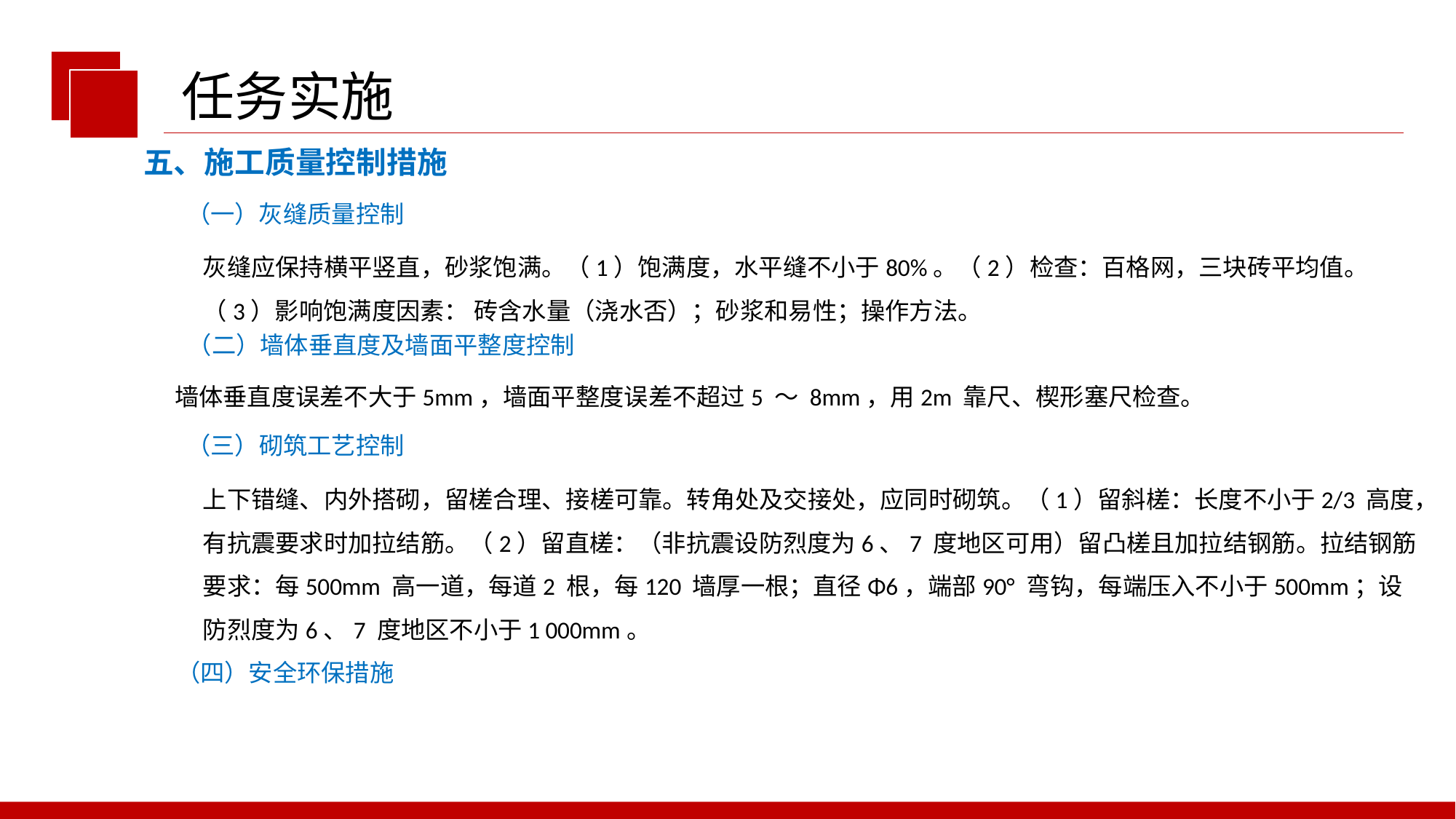

任务实施
五、施工质量控制措施
（一）灰缝质量控制
灰缝应保持横平竖直，砂浆饱满。（1）饱满度，水平缝不小于80%。（2）检查：百格网，三块砖平均值。（3）影响饱满度因素： 砖含水量（浇水否）；砂浆和易性；操作方法。
（二）墙体垂直度及墙面平整度控制
墙体垂直度误差不大于5mm，墙面平整度误差不超过5 ～ 8mm，用2m 靠尺、楔形塞尺检查。
（三）砌筑工艺控制
上下错缝、内外搭砌，留槎合理、接槎可靠。转角处及交接处，应同时砌筑。（1）留斜槎：长度不小于2/3 高度，有抗震要求时加拉结筋。（2）留直槎：（非抗震设防烈度为6、7 度地区可用）留凸槎且加拉结钢筋。拉结钢筋要求：每500mm 高一道，每道2 根，每120 墙厚一根；直径Φ6，端部90° 弯钩，每端压入不小于500mm；设防烈度为6、7 度地区不小于1 000mm。
（四）安全环保措施